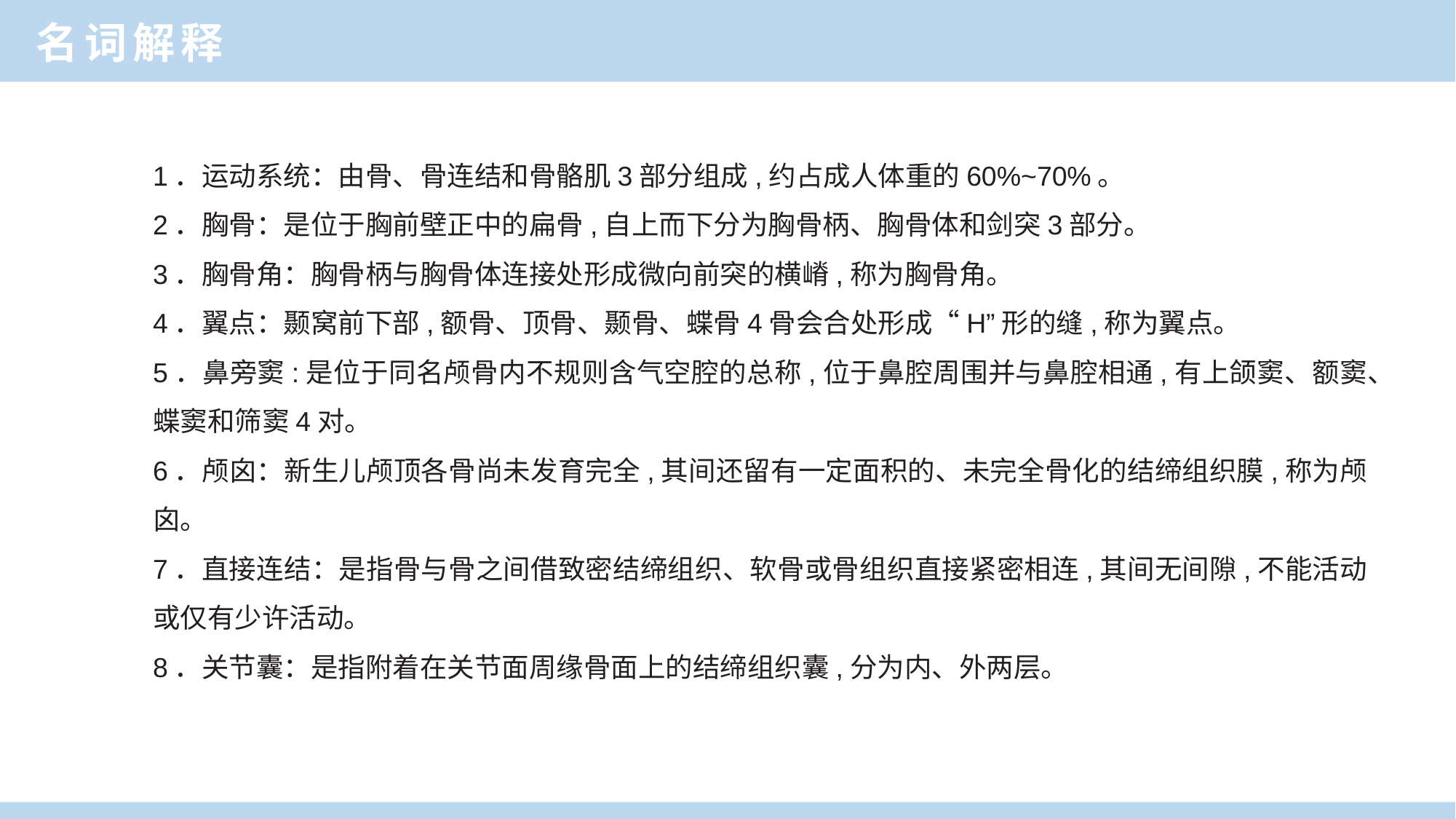

名词解释

1．运动系统：由骨、骨连结和骨骼肌3部分组成,约占成人体重的60%~70%。
2．胸骨：是位于胸前壁正中的扁骨,自上而下分为胸骨柄、胸骨体和剑突3部分。
3．胸骨角：胸骨柄与胸骨体连接处形成微向前突的横嵴,称为胸骨角。
4．翼点：颞窝前下部,额骨、顶骨、颞骨、蝶骨4骨会合处形成“H”形的缝,称为翼点。
5．鼻旁窦:是位于同名颅骨内不规则含气空腔的总称,位于鼻腔周围并与鼻腔相通,有上颌窦、额窦、蝶窦和筛窦4对。
6．颅囟：新生儿颅顶各骨尚未发育完全,其间还留有一定面积的、未完全骨化的结缔组织膜,称为颅囟。
7．直接连结：是指骨与骨之间借致密结缔组织、软骨或骨组织直接紧密相连,其间无间隙,不能活动或仅有少许活动。
8．关节囊：是指附着在关节面周缘骨面上的结缔组织囊,分为内、外两层。